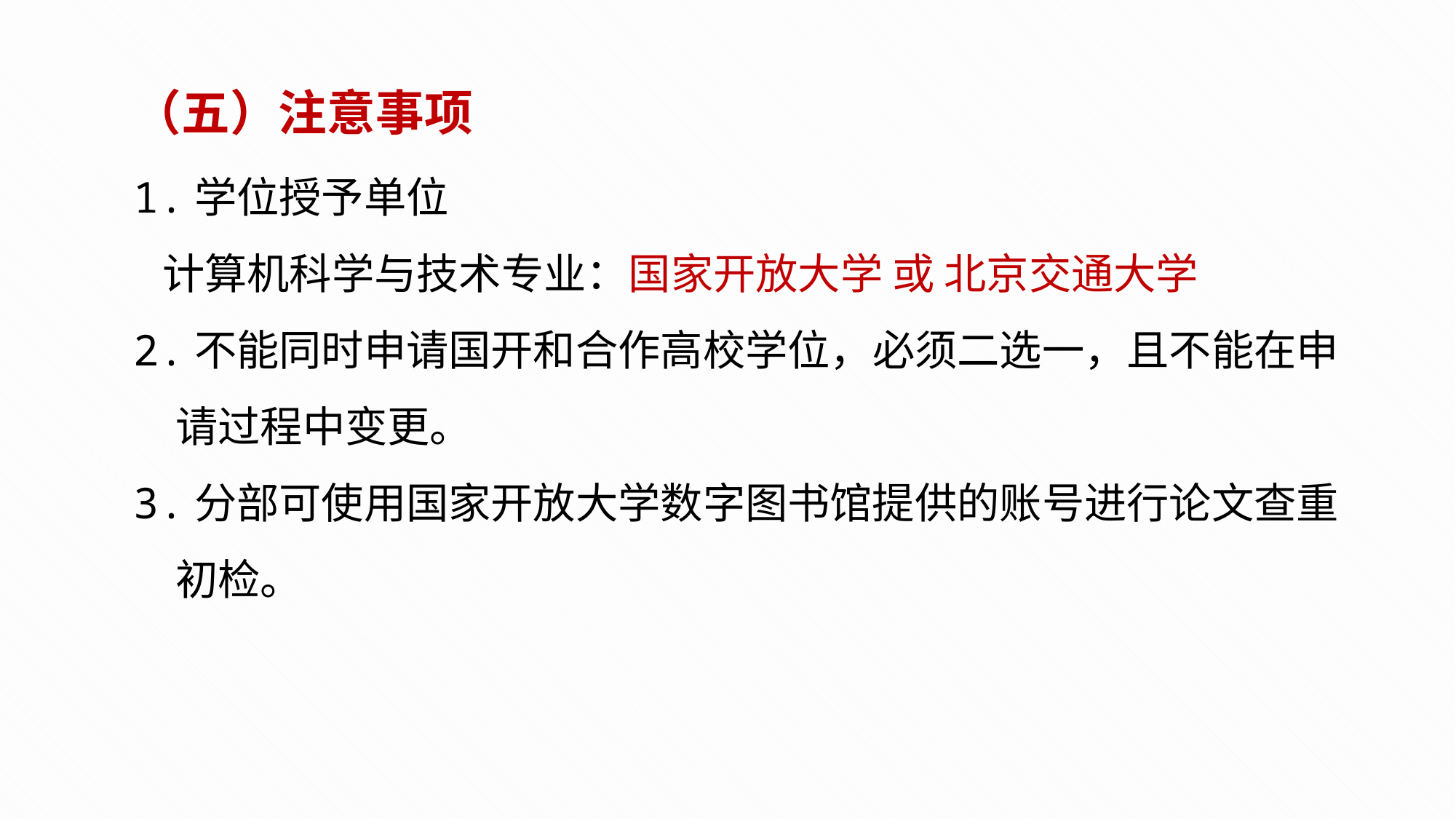

（五）注意事项
1.学位授予单位
  计算机科学与技术专业：国家开放大学 或 北京交通大学
2.不能同时申请国开和合作高校学位，必须二选一，且不能在申请过程中变更。
3.分部可使用国家开放大学数字图书馆提供的账号进行论文查重初检。